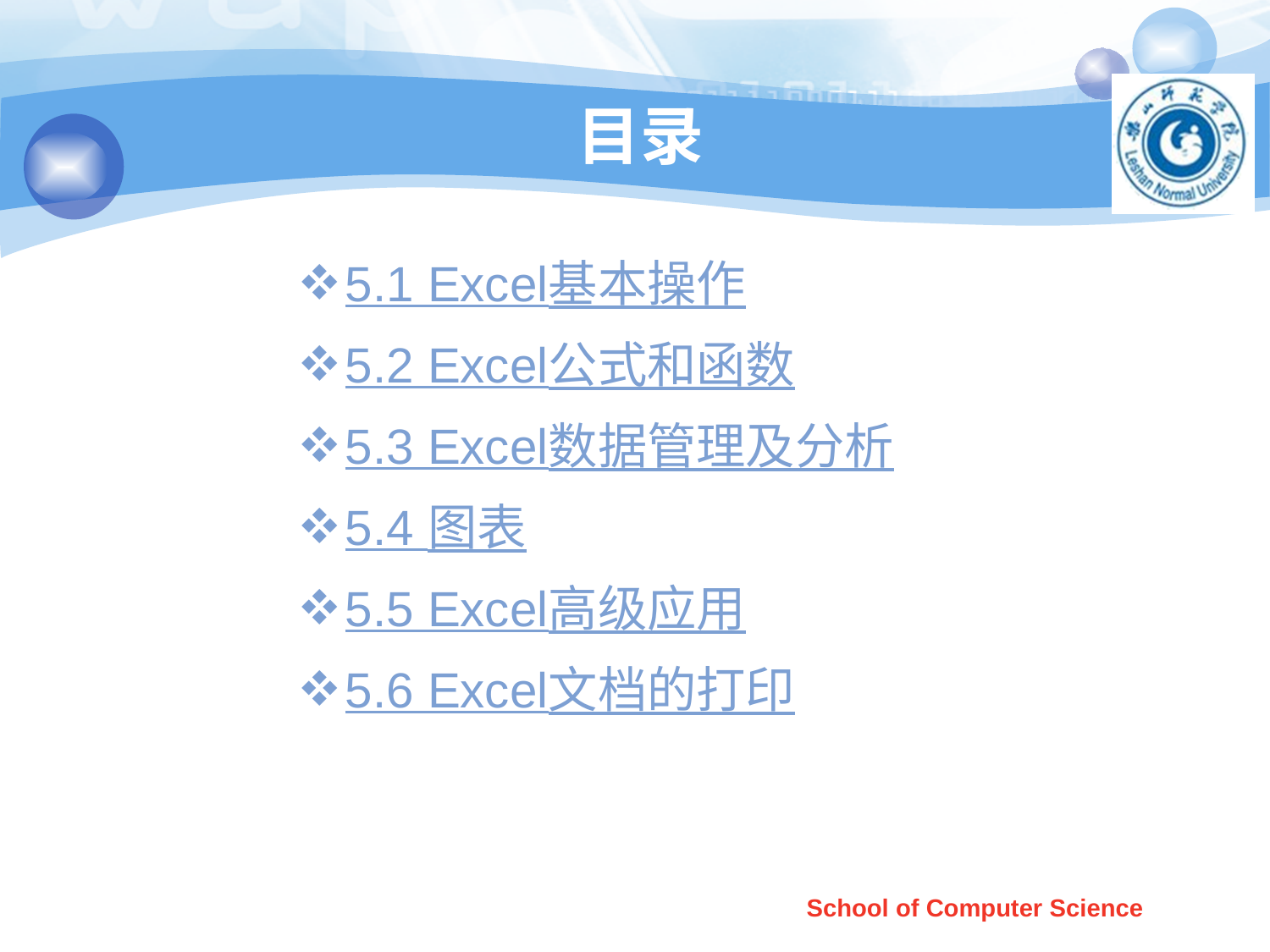

# 目录
5.1 Excel基本操作
5.2 Excel公式和函数
5.3 Excel数据管理及分析
5.4 图表
5.5 Excel高级应用
5.6 Excel文档的打印
School of Computer Science